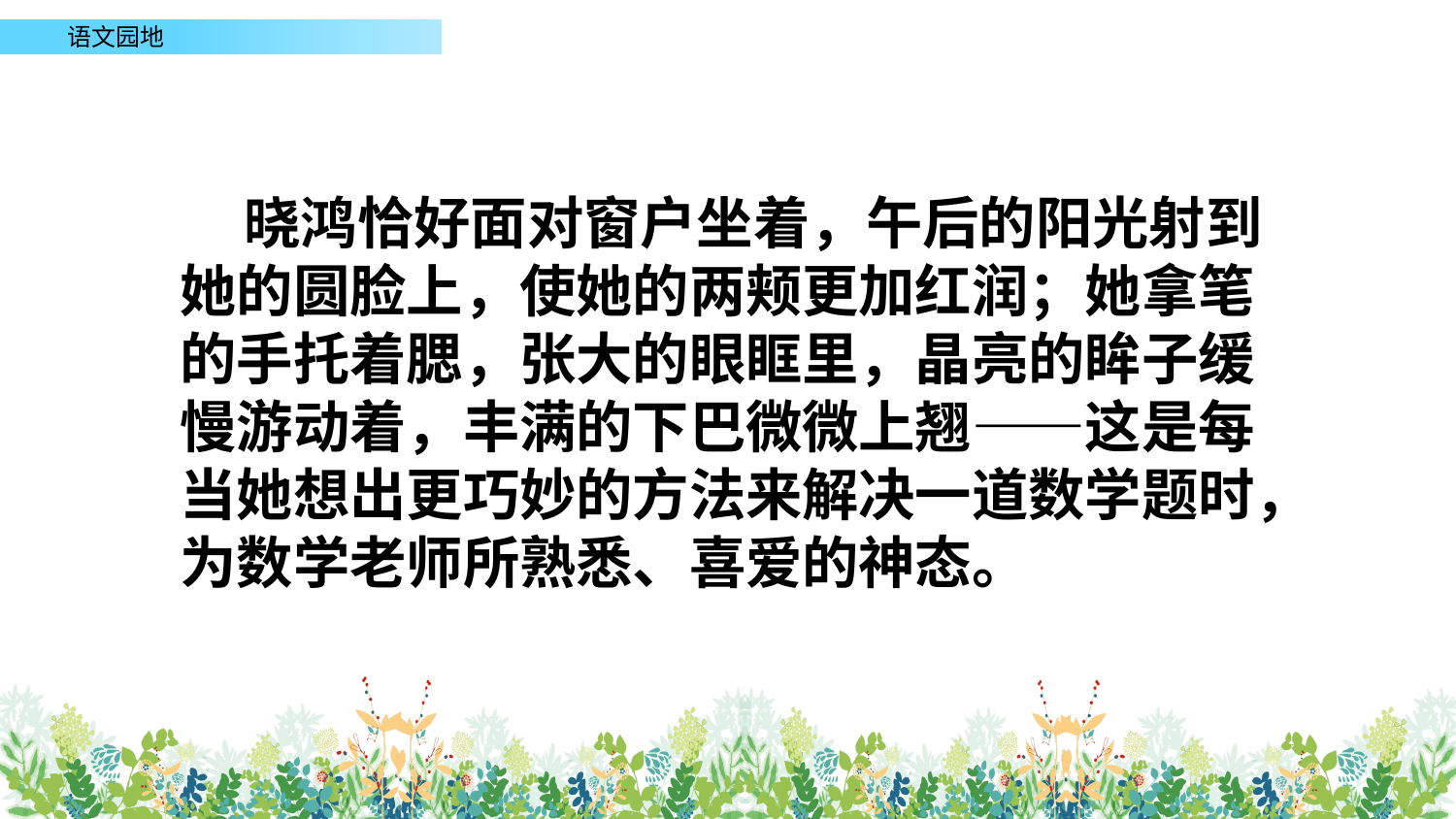

晓鸿恰好面对窗户坐着，午后的阳光射到她的圆脸上，使她的两颊更加红润；她拿笔的手托着腮，张大的眼眶里，晶亮的眸子缓慢游动着，丰满的下巴微微上翘——这是每当她想出更巧妙的方法来解决一道数学题时，为数学老师所熟悉、喜爱的神态。